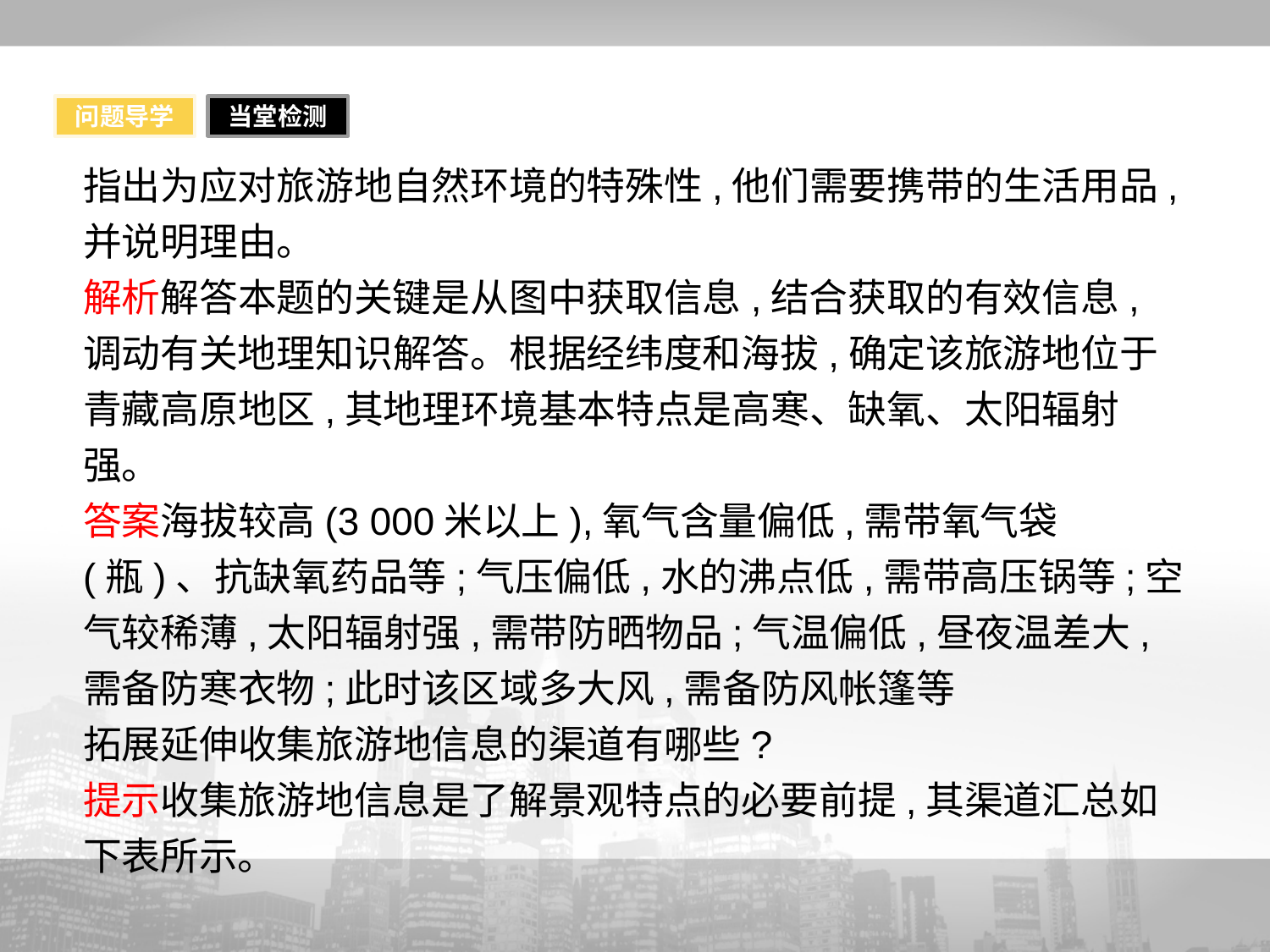

问题导学
当堂检测
指出为应对旅游地自然环境的特殊性,他们需要携带的生活用品,并说明理由。
解析解答本题的关键是从图中获取信息,结合获取的有效信息,调动有关地理知识解答。根据经纬度和海拔,确定该旅游地位于青藏高原地区,其地理环境基本特点是高寒、缺氧、太阳辐射强。
答案海拔较高(3 000米以上),氧气含量偏低,需带氧气袋(瓶)、抗缺氧药品等;气压偏低,水的沸点低,需带高压锅等;空气较稀薄,太阳辐射强,需带防晒物品;气温偏低,昼夜温差大,需备防寒衣物;此时该区域多大风,需备防风帐篷等
拓展延伸收集旅游地信息的渠道有哪些?
提示收集旅游地信息是了解景观特点的必要前提,其渠道汇总如下表所示。